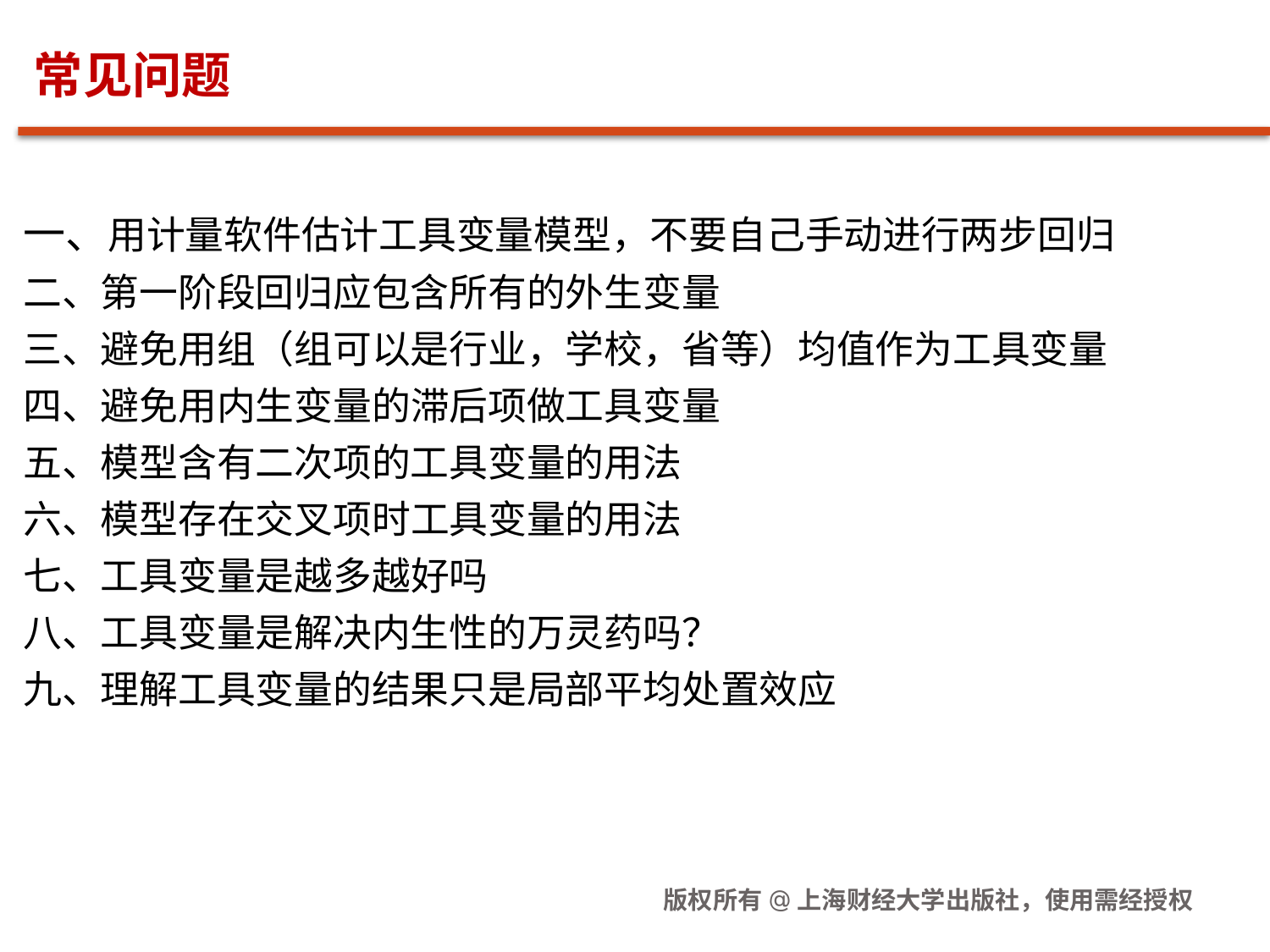

# 常见问题
一、用计量软件估计工具变量模型，不要自己手动进行两步回归
二、第一阶段回归应包含所有的外生变量
三、避免用组（组可以是行业，学校，省等）均值作为工具变量
四、避免用内生变量的滞后项做工具变量
五、模型含有二次项的工具变量的用法
六、模型存在交叉项时工具变量的用法
七、工具变量是越多越好吗
八、工具变量是解决内生性的万灵药吗？
九、理解工具变量的结果只是局部平均处置效应

版权所有@上海财经大学出版社，使用需经授权